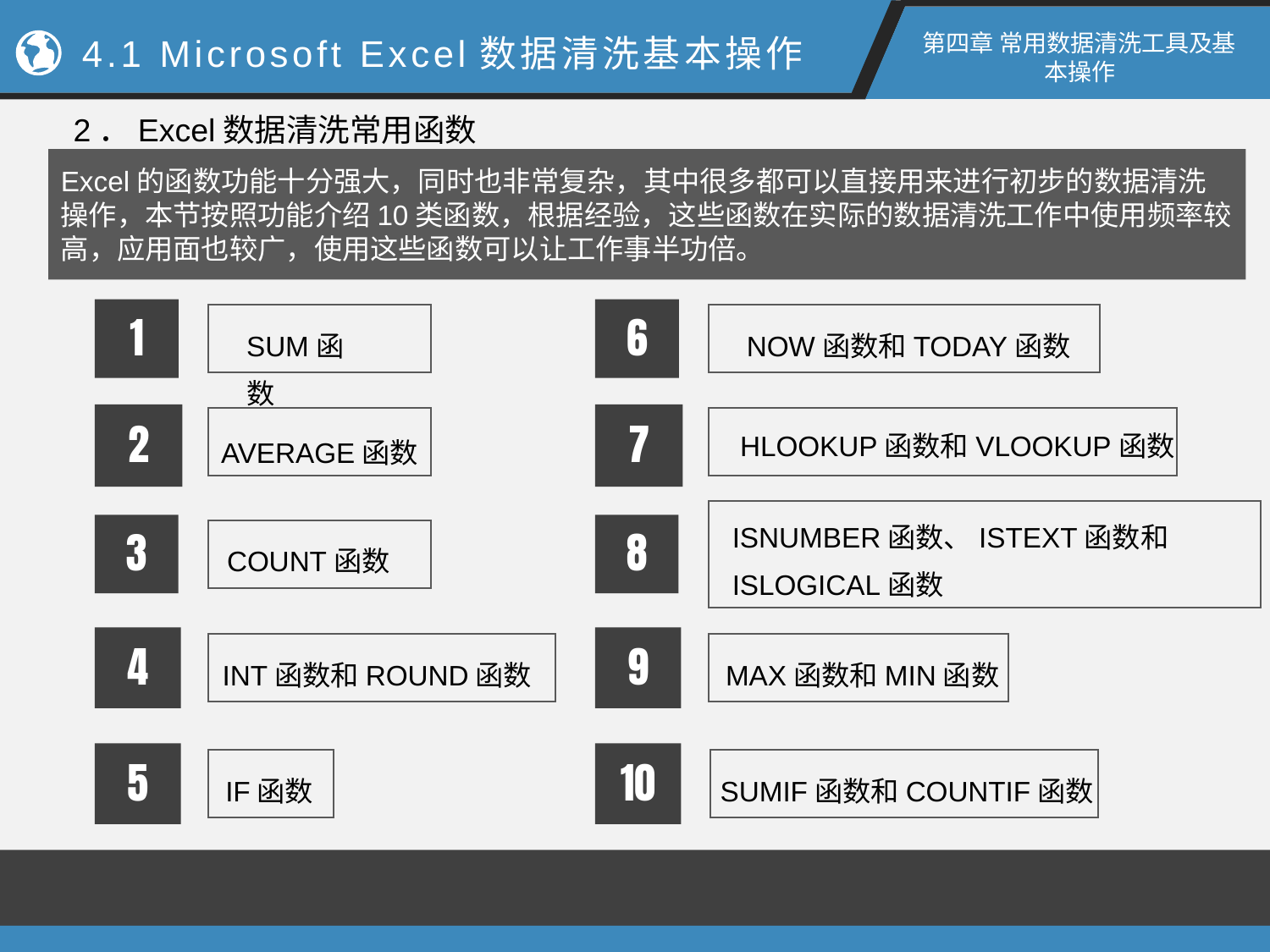

第四章 常用数据清洗工具及基本操作
4.1 Microsoft Excel数据清洗基本操作

2．Excel数据清洗常用函数
Excel的函数功能十分强大，同时也非常复杂，其中很多都可以直接用来进行初步的数据清洗操作，本节按照功能介绍10类函数，根据经验，这些函数在实际的数据清洗工作中使用频率较高，应用面也较广，使用这些函数可以让工作事半功倍。
1
6

SUM函数
NOW函数和TODAY函数
2
7

HLOOKUP函数和VLOOKUP函数
AVERAGE函数
ISNUMBER函数、ISTEXT函数和ISLOGICAL函数

3
8

COUNT函数
4
9

INT函数和ROUND函数
MAX函数和MIN函数
5
10

IF函数
SUMIF函数和COUNTIF函数